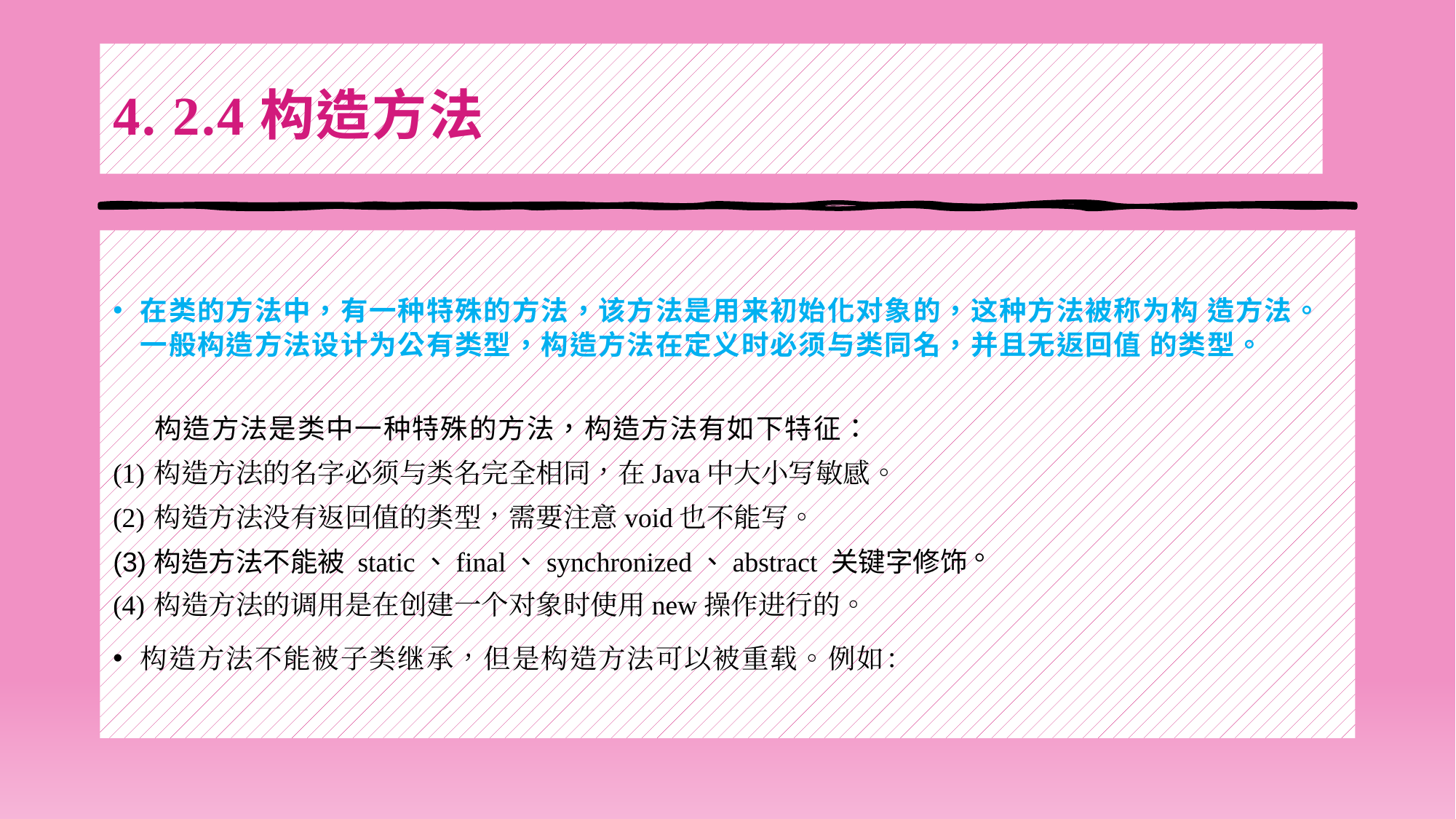

# 4. 2.4构造方法

在类的方法中，有一种特殊的方法，该方法是用来初始化对象的，这种方法被称为构 造方法。一般构造方法设计为公有类型，构造方法在定义时必须与类同名，并且无返回值 的类型。

 构造方法是类中一种特殊的方法，构造方法有如下特征：
构造方法的名字必须与类名完全相同，在Java中大小写敏感。
构造方法没有返回值的类型，需要注意void也不能写。
构造方法不能被 static、final、synchronized、abstract 关键字修饰°
构造方法的调用是在创建一个对象时使用new操作进行的。
构造方法不能被子类继承，但是构造方法可以被重载。例如：